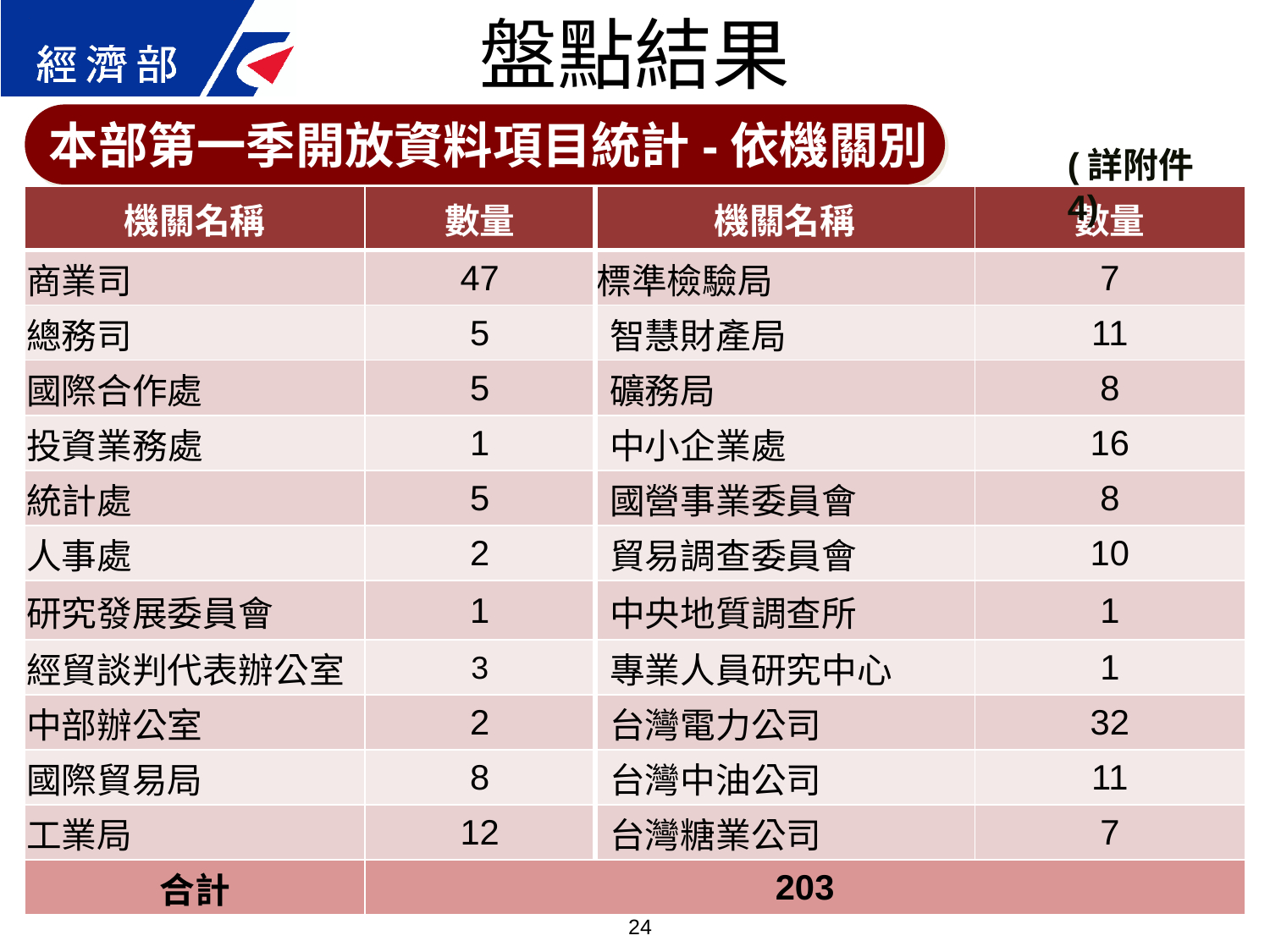

盤點結果
本部第一季開放資料項目統計-依機關別
(詳附件4)
| 機關名稱 | 數量 | 機關名稱 | 數量 |
| --- | --- | --- | --- |
| 商業司 | 47 | 標準檢驗局 | 7 |
| 總務司 | 5 | 智慧財產局 | 11 |
| 國際合作處 | 5 | 礦務局 | 8 |
| 投資業務處 | 1 | 中小企業處 | 16 |
| 統計處 | 5 | 國營事業委員會 | 8 |
| 人事處 | 2 | 貿易調查委員會 | 10 |
| 研究發展委員會 | 1 | 中央地質調查所 | 1 |
| 經貿談判代表辦公室 | 3 | 專業人員研究中心 | 1 |
| 中部辦公室 | 2 | 台灣電力公司 | 32 |
| 國際貿易局 | 8 | 台灣中油公司 | 11 |
| 工業局 | 12 | 台灣糖業公司 | 7 |
| 合計 | 203 |  |  |
24